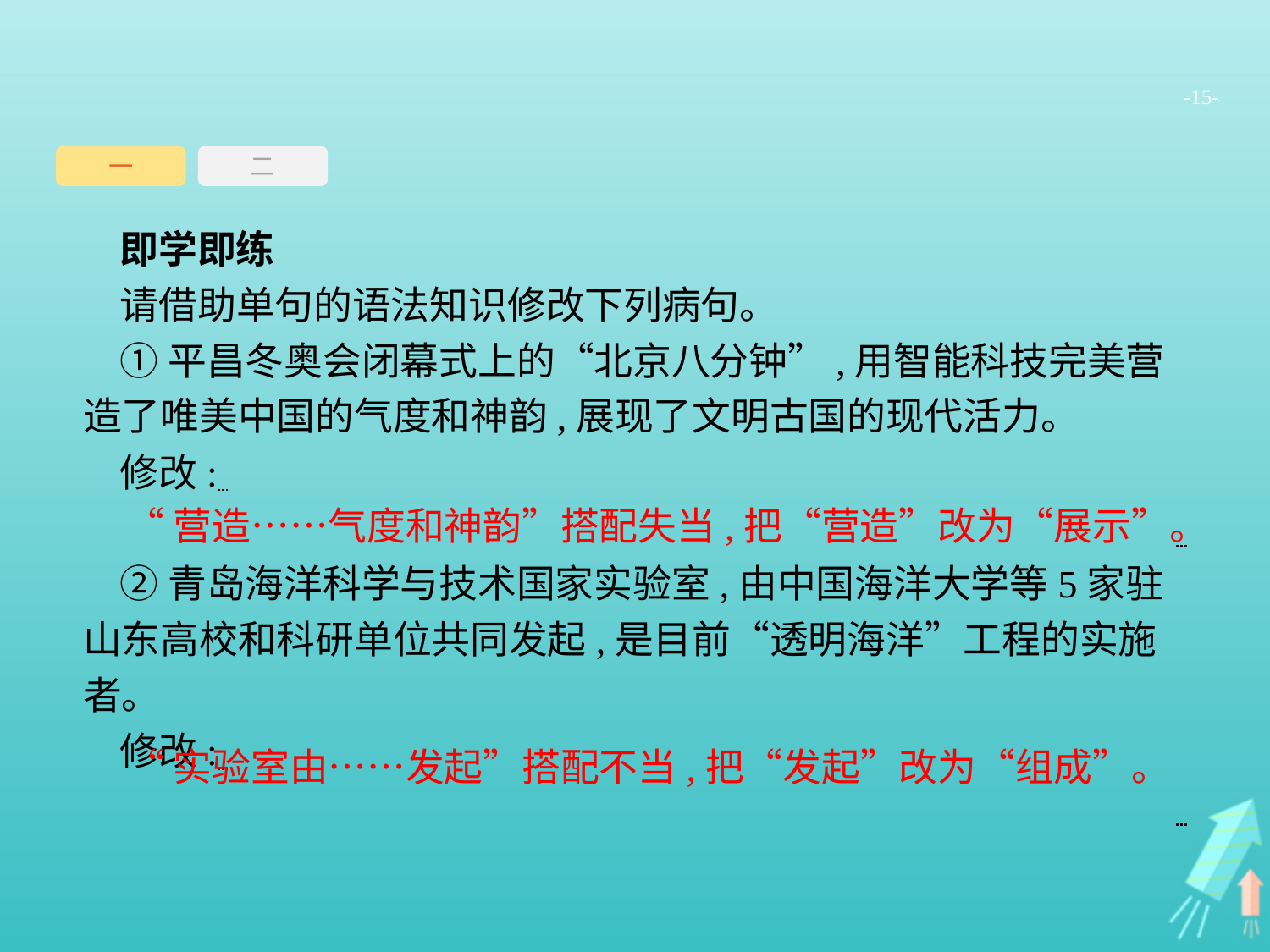

-15-
一
二
即学即练
请借助单句的语法知识修改下列病句。
①平昌冬奥会闭幕式上的“北京八分钟”,用智能科技完美营造了唯美中国的气度和神韵,展现了文明古国的现代活力。
修改:

②青岛海洋科学与技术国家实验室,由中国海洋大学等5家驻山东高校和科研单位共同发起,是目前“透明海洋”工程的实施者。
修改:

“营造……气度和神韵”搭配失当,把“营造”改为“展示”。
“实验室由……发起”搭配不当,把“发起”改为“组成”。